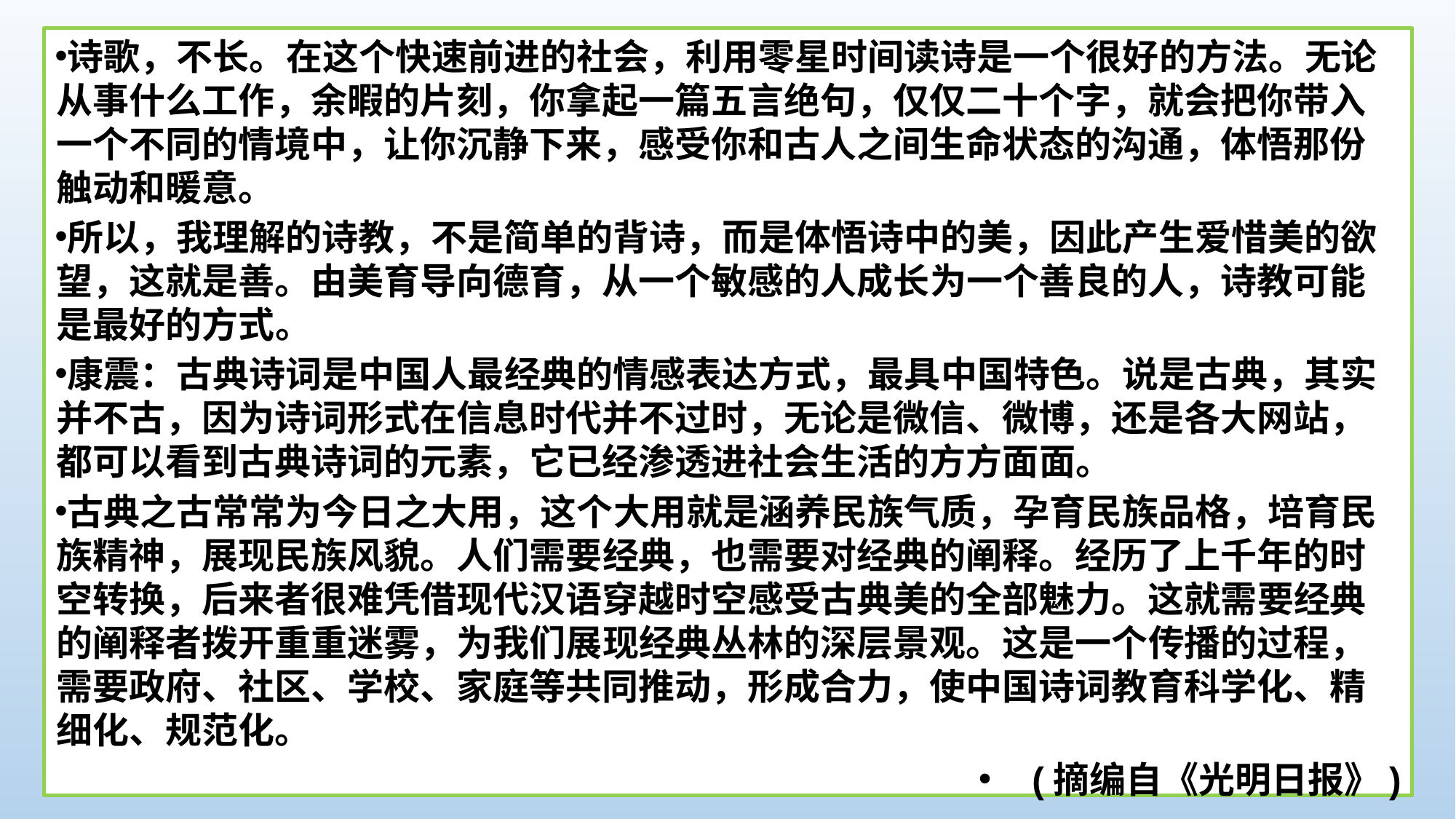

诗歌，不长。在这个快速前进的社会，利用零星时间读诗是一个很好的方法。无论从事什么工作，余暇的片刻，你拿起一篇五言绝句，仅仅二十个字，就会把你带入一个不同的情境中，让你沉静下来，感受你和古人之间生命状态的沟通，体悟那份触动和暖意。
所以，我理解的诗教，不是简单的背诗，而是体悟诗中的美，因此产生爱惜美的欲望，这就是善。由美育导向德育，从一个敏感的人成长为一个善良的人，诗教可能是最好的方式。
康震：古典诗词是中国人最经典的情感表达方式，最具中国特色。说是古典，其实并不古，因为诗词形式在信息时代并不过时，无论是微信、微博，还是各大网站，都可以看到古典诗词的元素，它已经渗透进社会生活的方方面面。
古典之古常常为今日之大用，这个大用就是涵养民族气质，孕育民族品格，培育民族精神，展现民族风貌。人们需要经典，也需要对经典的阐释。经历了上千年的时空转换，后来者很难凭借现代汉语穿越时空感受古典美的全部魅力。这就需要经典的阐释者拨开重重迷雾，为我们展现经典丛林的深层景观。这是一个传播的过程，需要政府、社区、学校、家庭等共同推动，形成合力，使中国诗词教育科学化、精细化、规范化。
(摘编自《光明日报》)